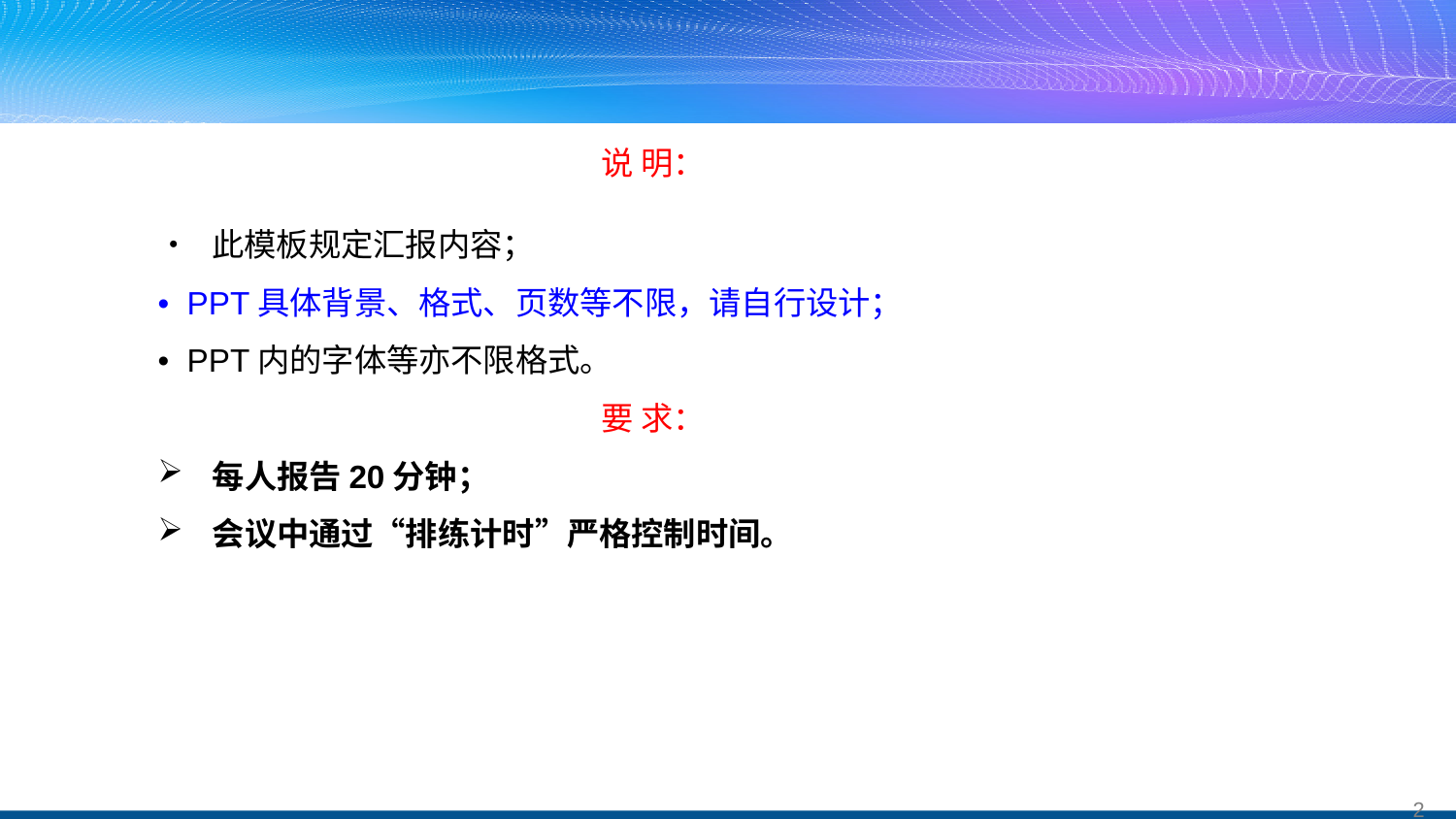

说 明：
•  此模板规定汇报内容；
•  PPT具体背景、格式、页数等不限，请自行设计；
•  PPT内的字体等亦不限格式。
要 求：
每人报告20分钟；
会议中通过“排练计时”严格控制时间。
2